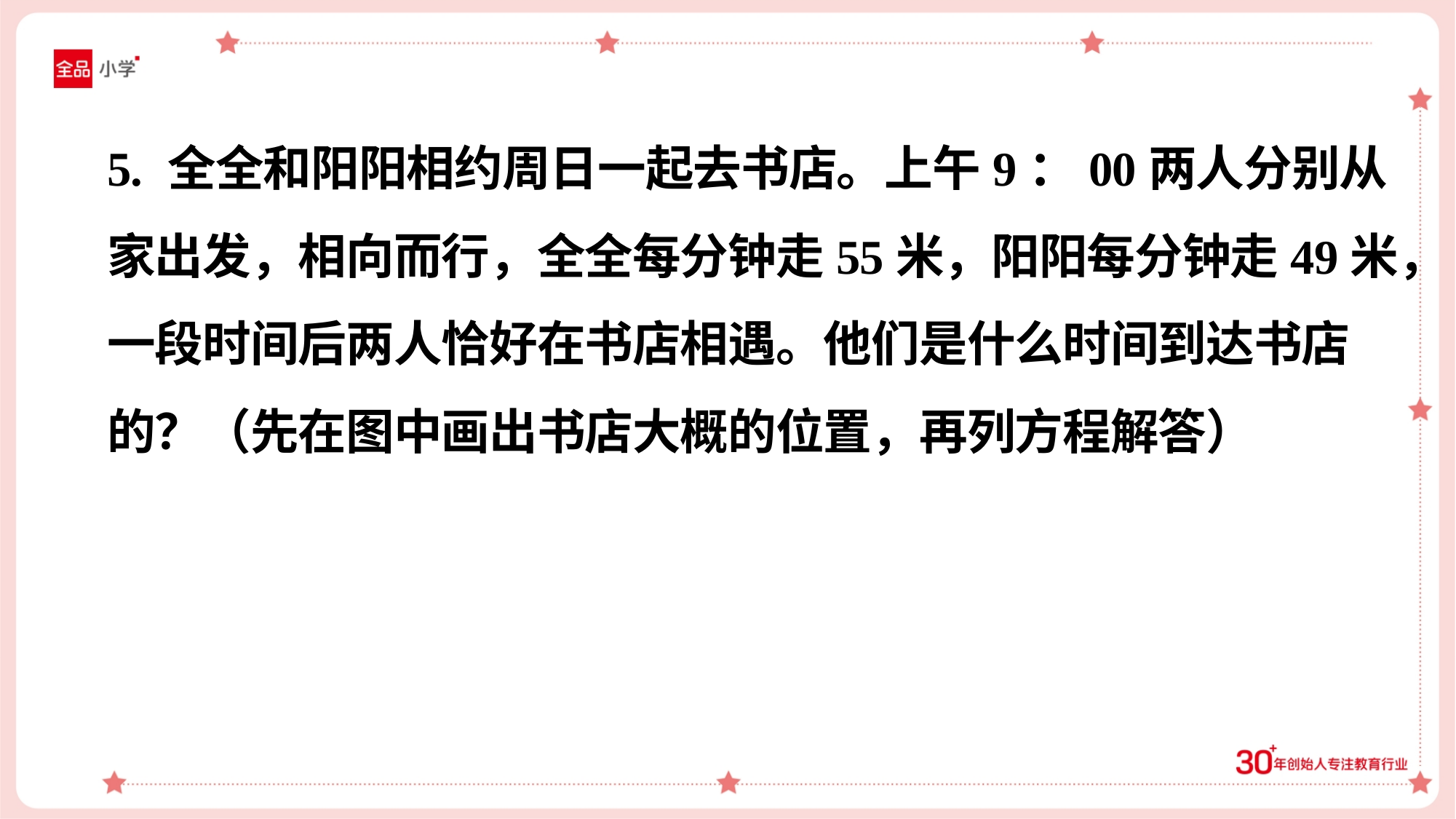

5. 全全和阳阳相约周日一起去书店。上午9：00两人分别从
家出发，相向而行，全全每分钟走55米，阳阳每分钟走49米，
一段时间后两人恰好在书店相遇。他们是什么时间到达书店
的？（先在图中画出书店大概的位置，再列方程解答）